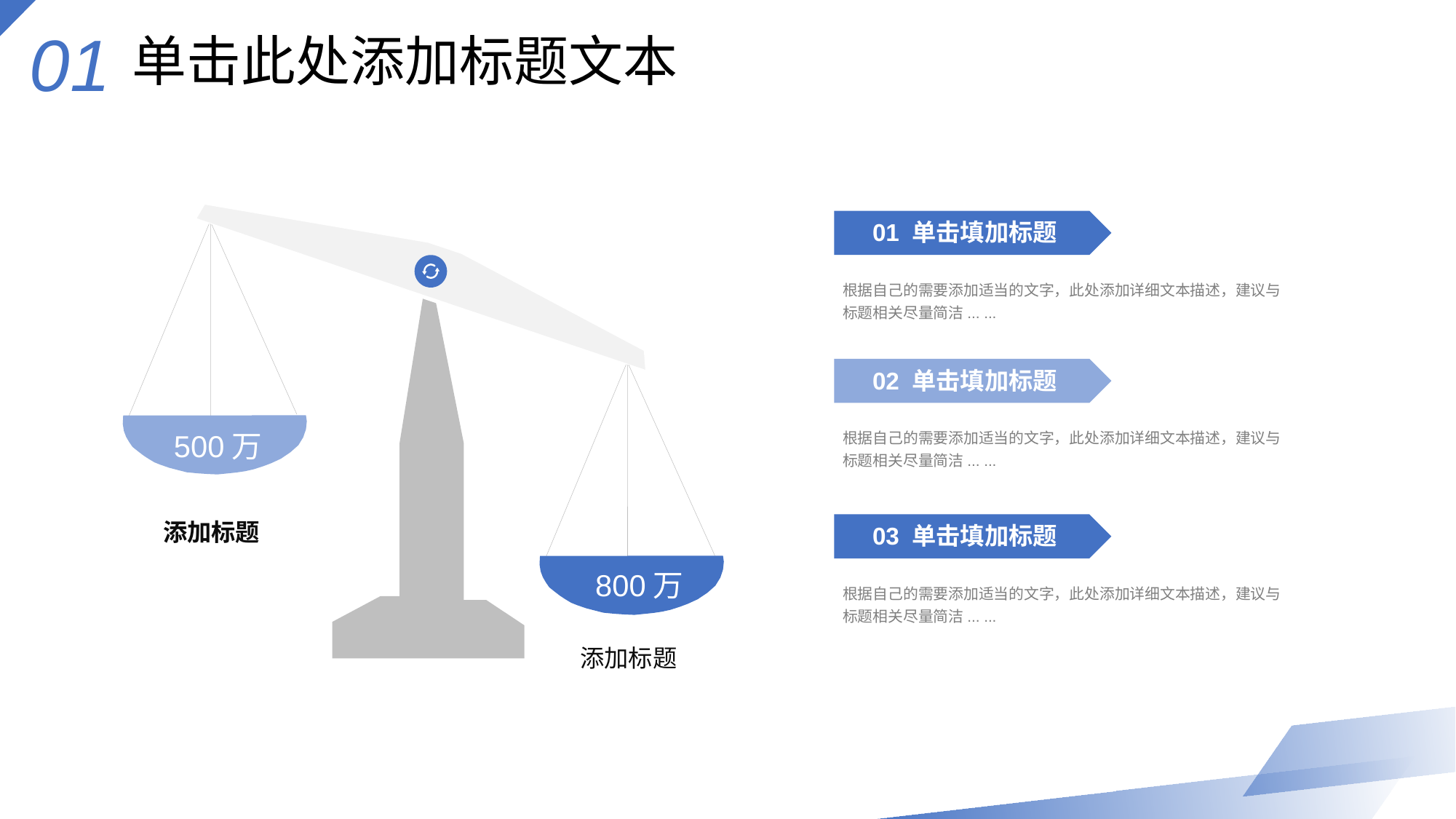

01
单击此处添加标题文本

01 单击填加标题

500万

根据自己的需要添加适当的文字，此处添加详细文本描述，建议与标题相关尽量简洁... ...

02 单击填加标题

800万
根据自己的需要添加适当的文字，此处添加详细文本描述，建议与标题相关尽量简洁... ...

添加标题

03 单击填加标题
根据自己的需要添加适当的文字，此处添加详细文本描述，建议与标题相关尽量简洁... ...

添加标题